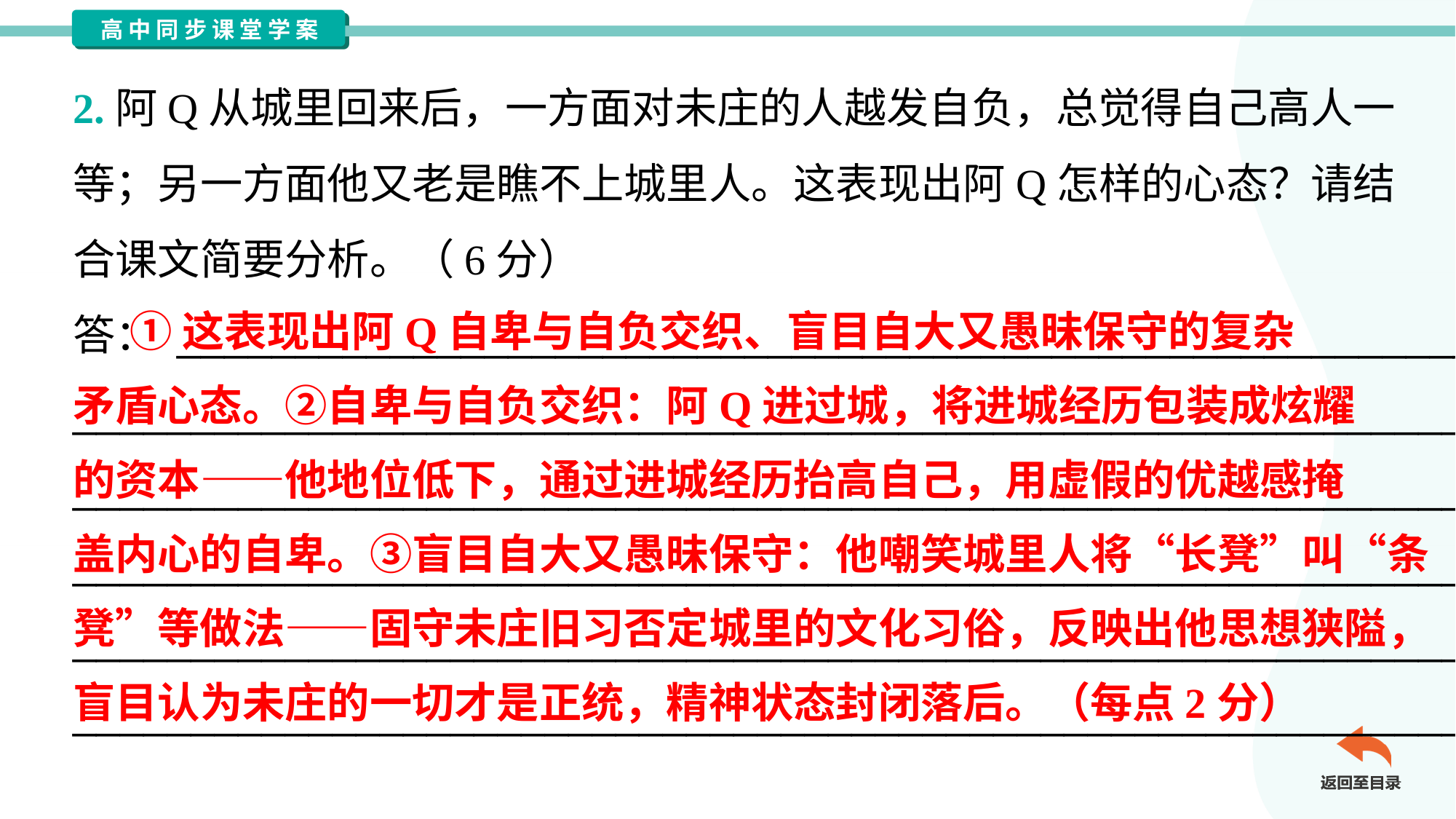

2.阿Q从城里回来后，一方面对未庄的人越发自负，总觉得自己高人一
等；另一方面他又老是瞧不上城里人。这表现出阿Q怎样的心态？请结
合课文简要分析。（6分）
答： ________________________________________________________
_____________________________________________________________
_____________________________________________________________
_____________________________________________________________
_____________________________________________________________
_____________________________________________________________
      ①这表现出阿Q自卑与自负交织、盲目自大又愚昧保守的复杂
矛盾心态。②自卑与自负交织：阿Q进过城，将进城经历包装成炫耀
的资本——他地位低下，通过进城经历抬高自己，用虚假的优越感掩
盖内心的自卑。③盲目自大又愚昧保守：他嘲笑城里人将“长凳”叫“条
凳”等做法——固守未庄旧习否定城里的文化习俗，反映出他思想狭隘，
盲目认为未庄的一切才是正统，精神状态封闭落后。（每点2分）